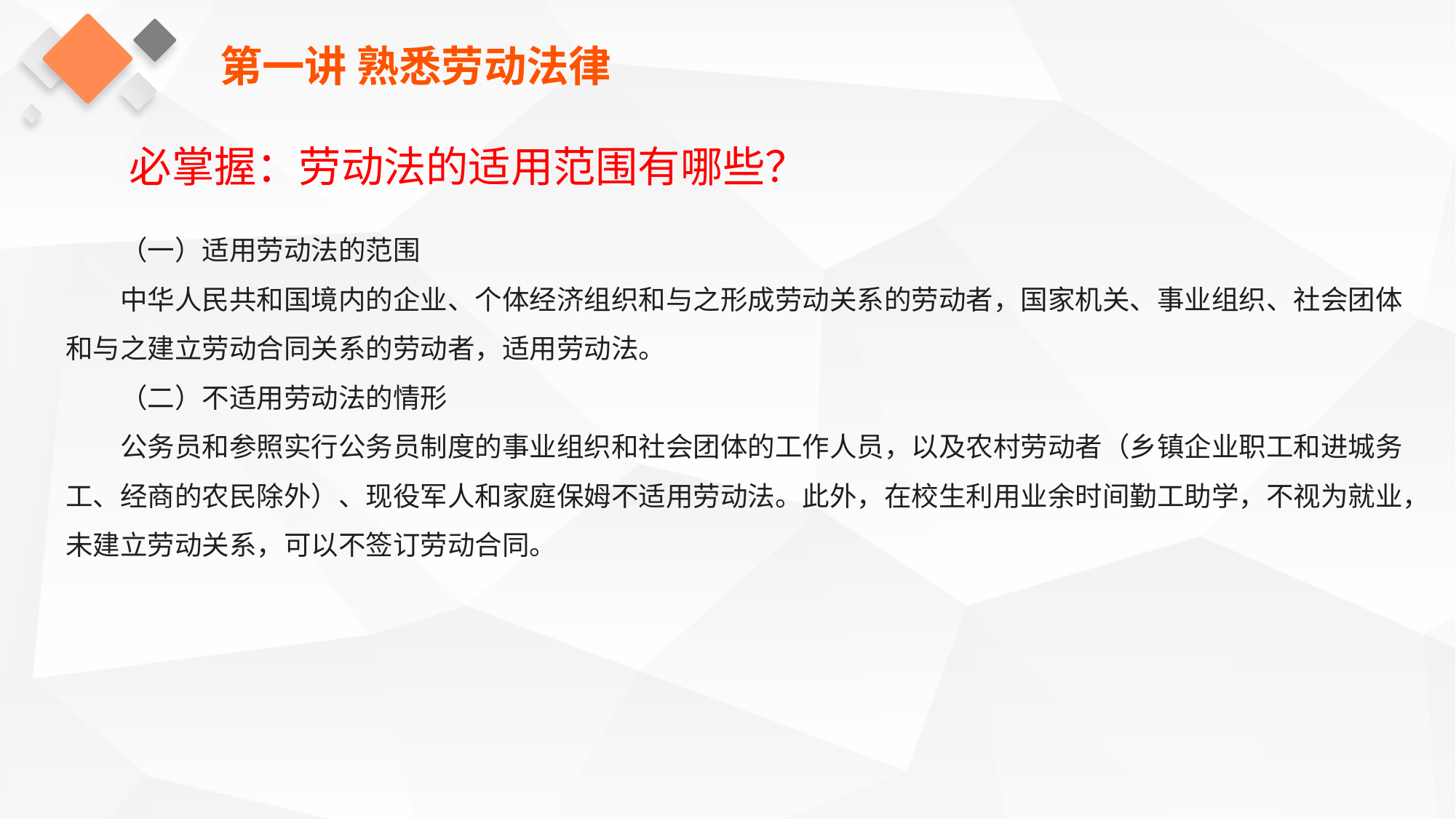

第一讲 熟悉劳动法律
必掌握：劳动法的适用范围有哪些？
（一）适用劳动法的范围
中华人民共和国境内的企业、个体经济组织和与之形成劳动关系的劳动者，国家机关、事业组织、社会团体和与之建立劳动合同关系的劳动者，适用劳动法。
（二）不适用劳动法的情形
公务员和参照实行公务员制度的事业组织和社会团体的工作人员，以及农村劳动者（乡镇企业职工和进城务工、经商的农民除外）、现役军人和家庭保姆不适用劳动法。此外，在校生利用业余时间勤工助学，不视为就业，未建立劳动关系，可以不签订劳动合同。